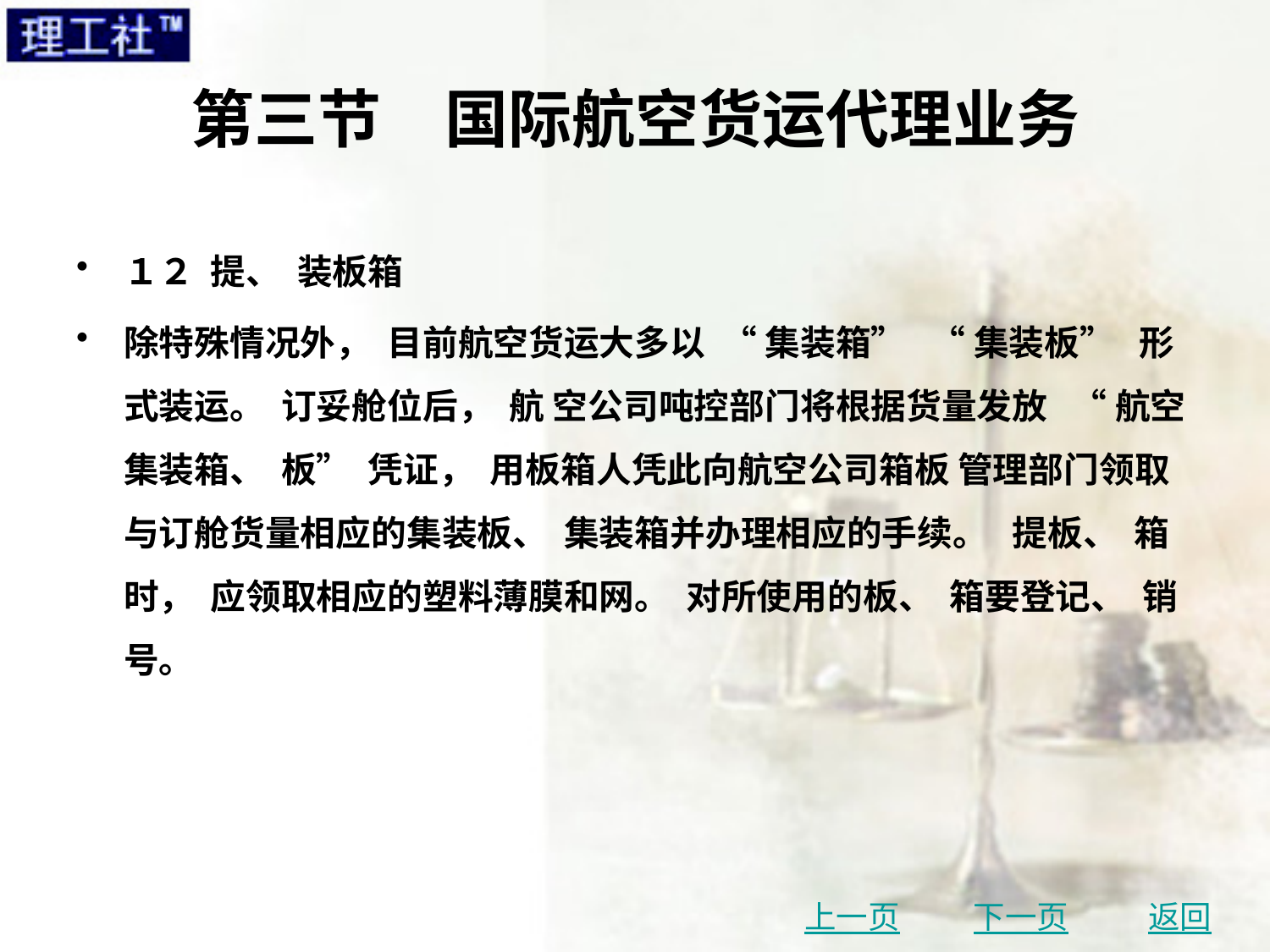

# 第三节　国际航空货运代理业务
１２  提、  装板箱
除特殊情况外，  目前航空货运大多以  “ 集装箱”   “ 集装板”   形式装运。  订妥舱位后，  航 空公司吨控部门将根据货量发放   “ 航空集装箱、  板”  凭证，  用板箱人凭此向航空公司箱板 管理部门领取与订舱货量相应的集装板、  集装箱并办理相应的手续。   提板、  箱时，  应领取相应的塑料薄膜和网。  对所使用的板、  箱要登记、  销号。

上一页
下一页
返回